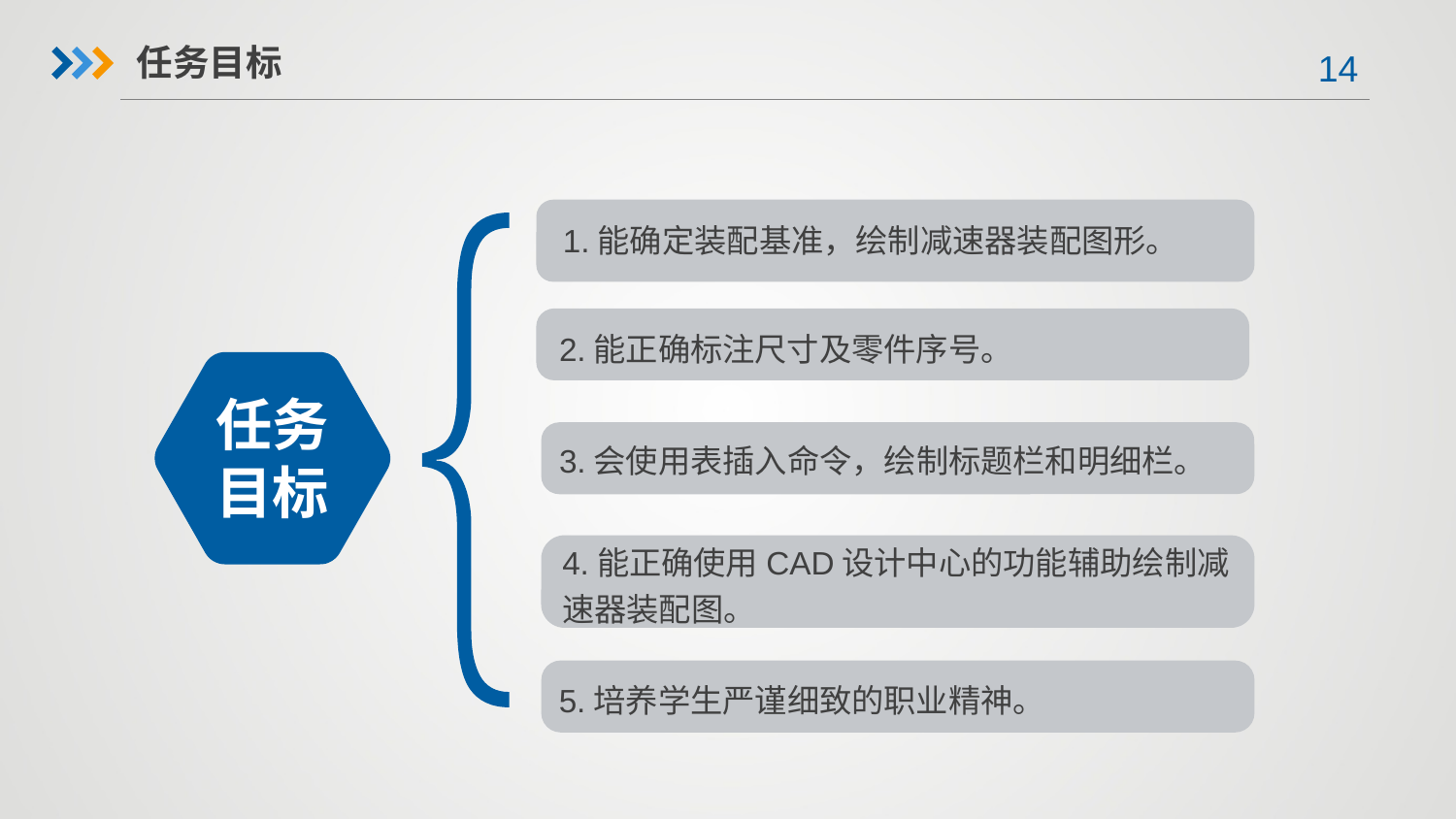

任务目标

1.能确定装配基准，绘制减速器装配图形。

2.能正确标注尺寸及零件序号。

任务目标

3.会使用表插入命令，绘制标题栏和明细栏。

4.能正确使用CAD设计中心的功能辅助绘制减速器装配图。

5.培养学生严谨细致的职业精神。